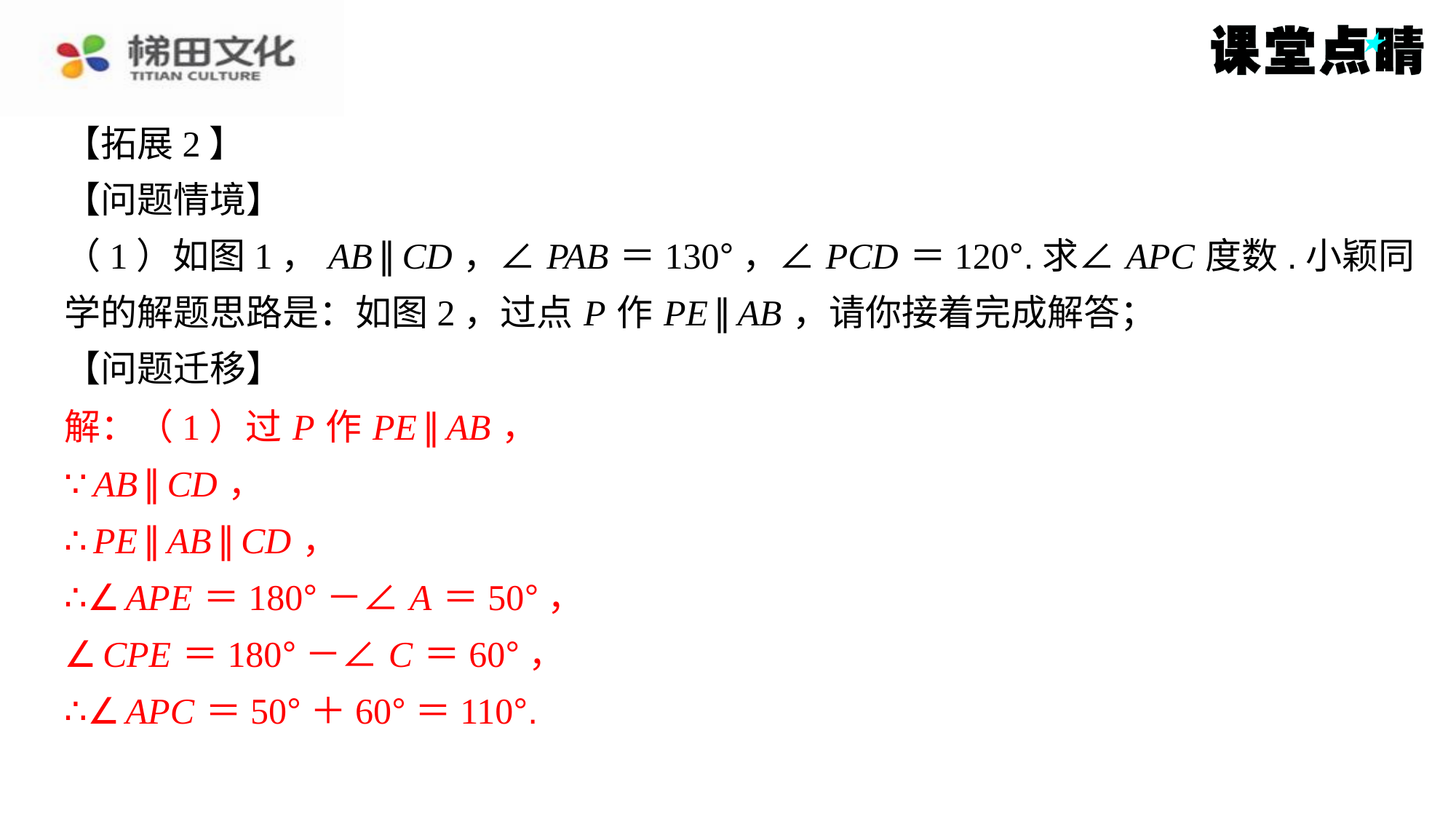

【拓展2】
【问题情境】
（1）如图1， AB ∥ CD ，∠ PAB ＝130°，∠ PCD ＝120°.求∠ APC 度数.小颖同
学的解题思路是：如图2，过点 P 作 PE ∥ AB ，请你接着完成解答；
【问题迁移】
解：（1）过 P 作 PE ∥ AB ，
∵ AB ∥ CD ，
∴ PE ∥ AB ∥ CD ，
∴∠ APE ＝180°－∠ A ＝50°，
∠ CPE ＝180°－∠ C ＝60°，
∴∠ APC ＝50°＋60°＝110°.
解：（1）过 P 作 PE ∥ AB ，
∵ AB ∥ CD ，
∴ PE ∥ AB ∥ CD ，
∴∠ APE ＝180°－∠ A ＝50°，
∠ CPE ＝180°－∠ C ＝60°，
∴∠ APC ＝50°＋60°＝110°.